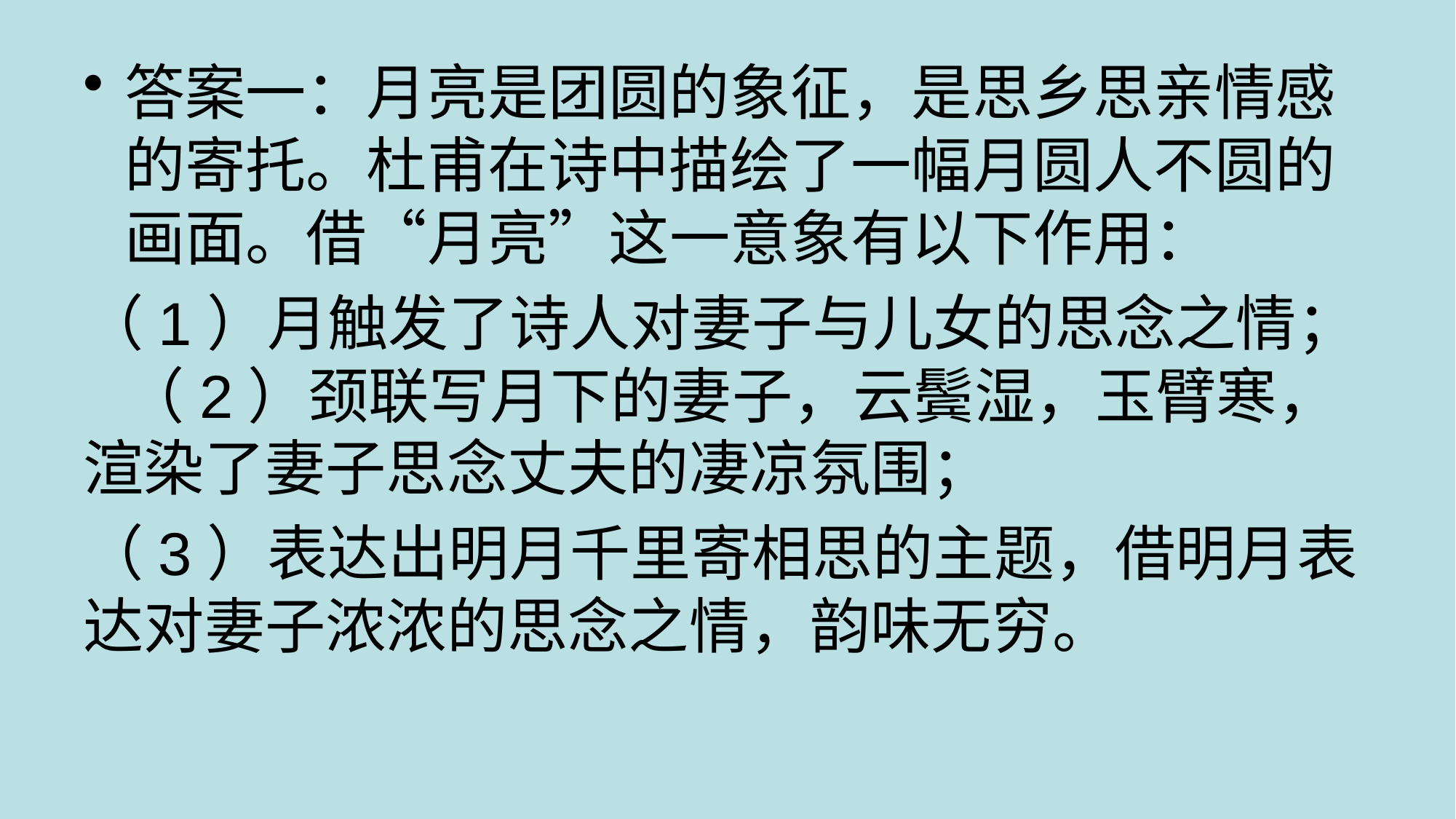

答案一：月亮是团圆的象征，是思乡思亲情感的寄托。杜甫在诗中描绘了一幅月圆人不圆的画面。借“月亮”这一意象有以下作用：
（1）月触发了诗人对妻子与儿女的思念之情；     （2）颈联写月下的妻子，云鬓湿，玉臂寒，渲染了妻子思念丈夫的凄凉氛围；
（3）表达出明月千里寄相思的主题，借明月表达对妻子浓浓的思念之情，韵味无穷。